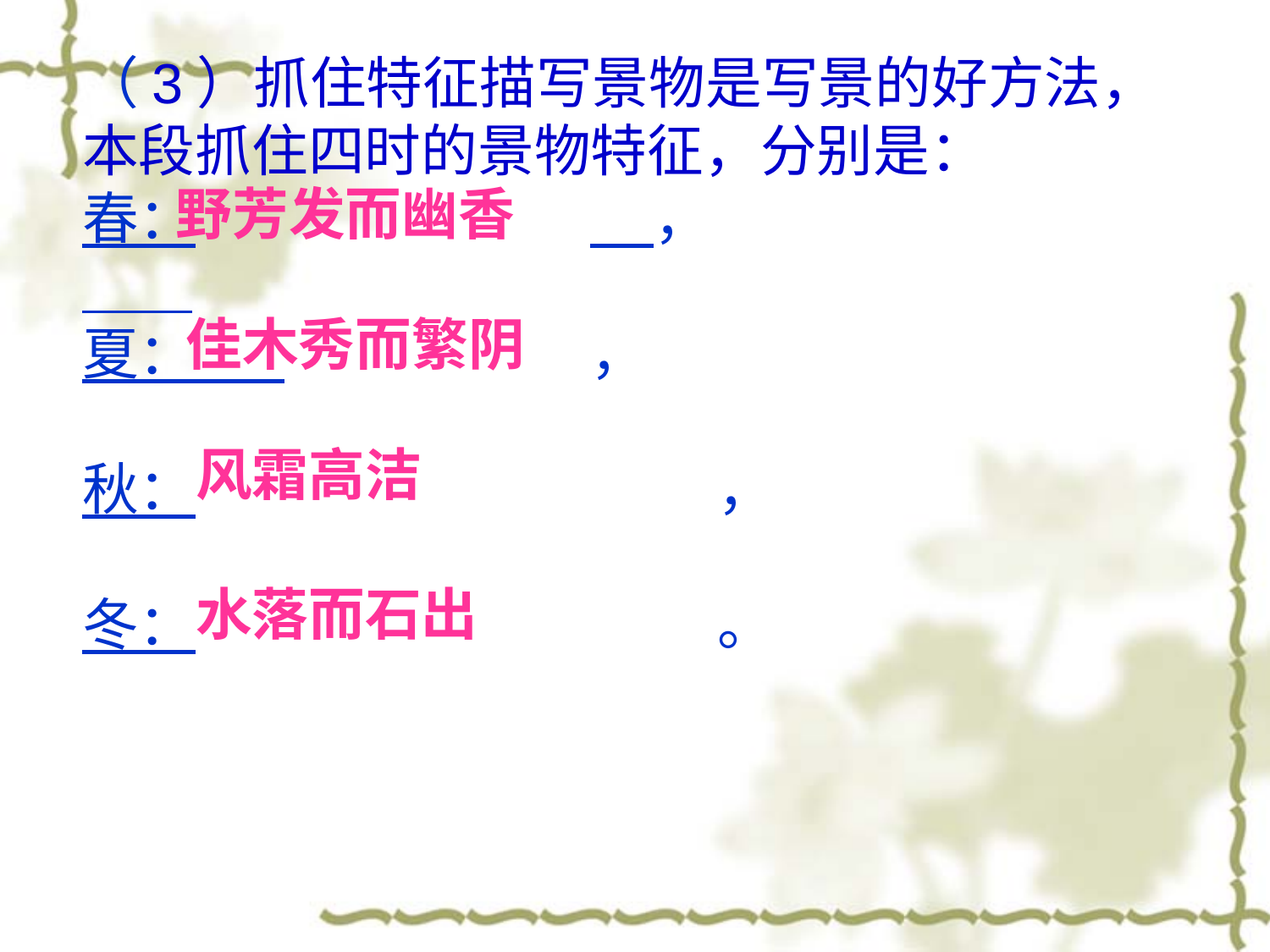

（3）抓住特征描写景物是写景的好方法，
本段抓住四时的景物特征，分别是：
春：				     ，

夏：       			，

秋：					，

冬：					。

野芳发而幽香
佳木秀而繁阴
风霜高洁

水落而石出